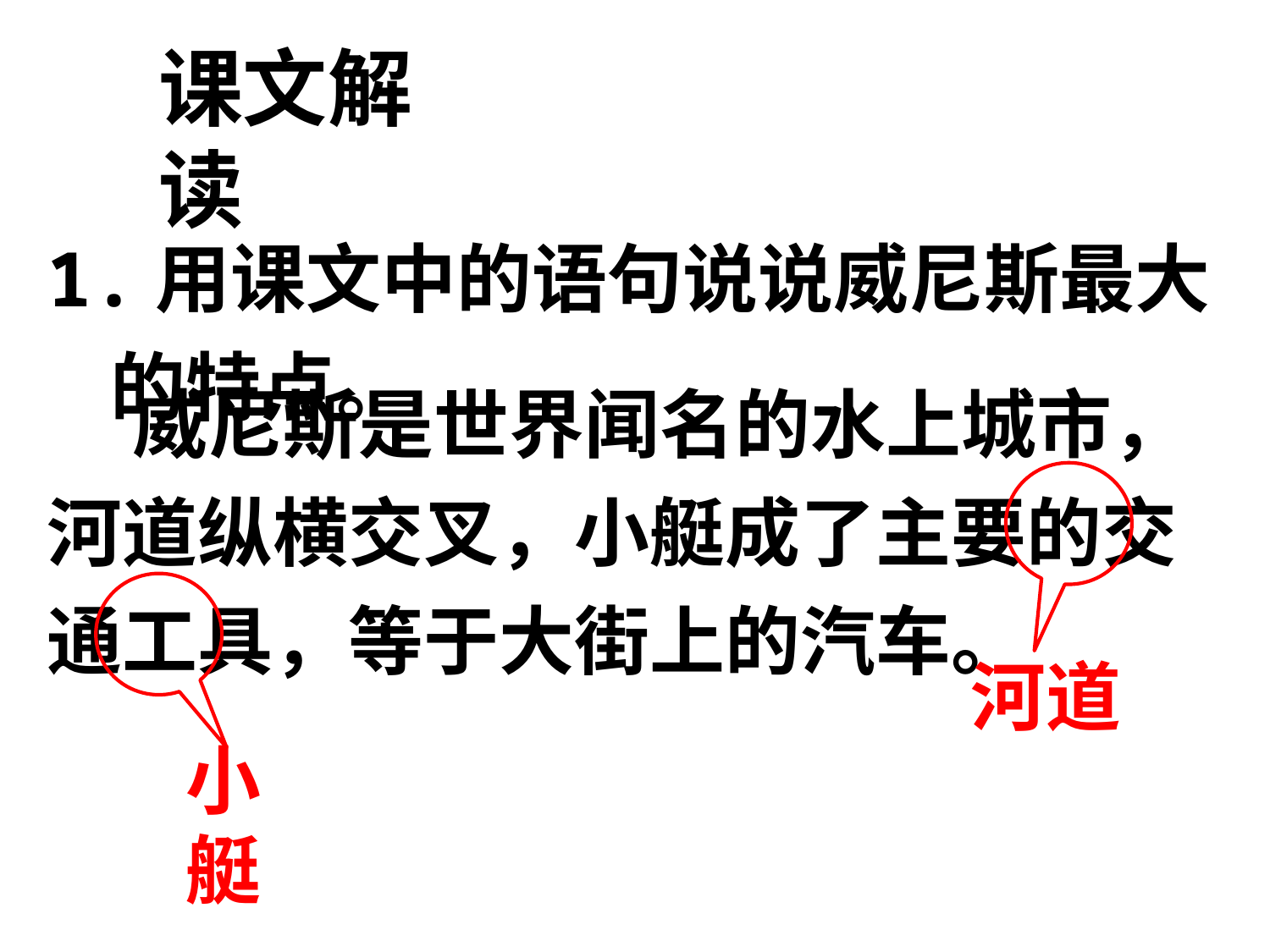

课文解读
1.用课文中的语句说说威尼斯最大的特点。

    威尼斯是世界闻名的水上城市，河道纵横交叉，小艇成了主要的交通工具，等于大街上的汽车。

河道
小艇